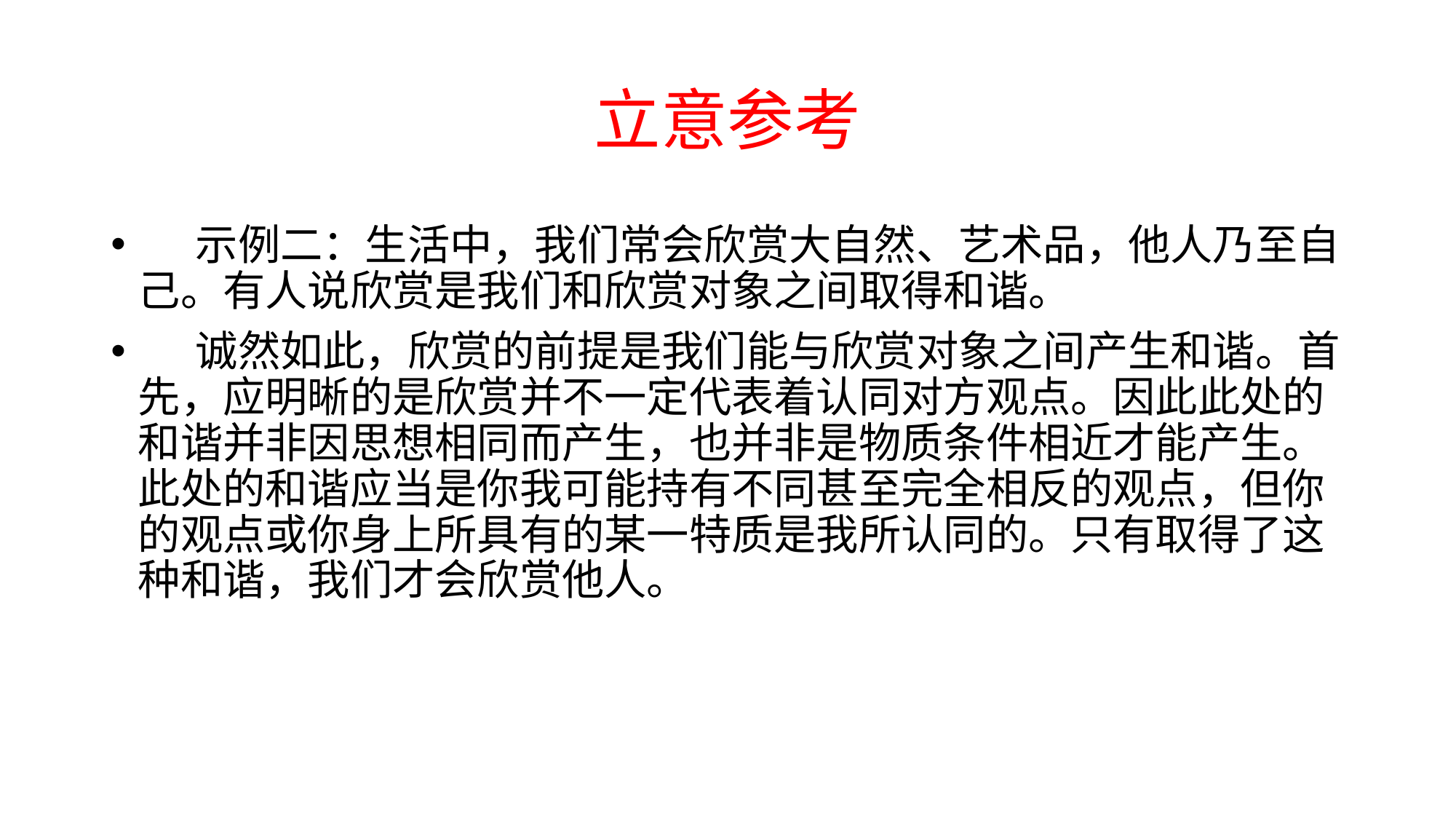

# 立意参考
    示例二：生活中，我们常会欣赏大自然、艺术品，他人乃至自己。有人说欣赏是我们和欣赏对象之间取得和谐。
    诚然如此，欣赏的前提是我们能与欣赏对象之间产生和谐。首先，应明晰的是欣赏并不一定代表着认同对方观点。因此此处的和谐并非因思想相同而产生，也并非是物质条件相近才能产生。此处的和谐应当是你我可能持有不同甚至完全相反的观点，但你的观点或你身上所具有的某一特质是我所认同的。只有取得了这种和谐，我们才会欣赏他人。